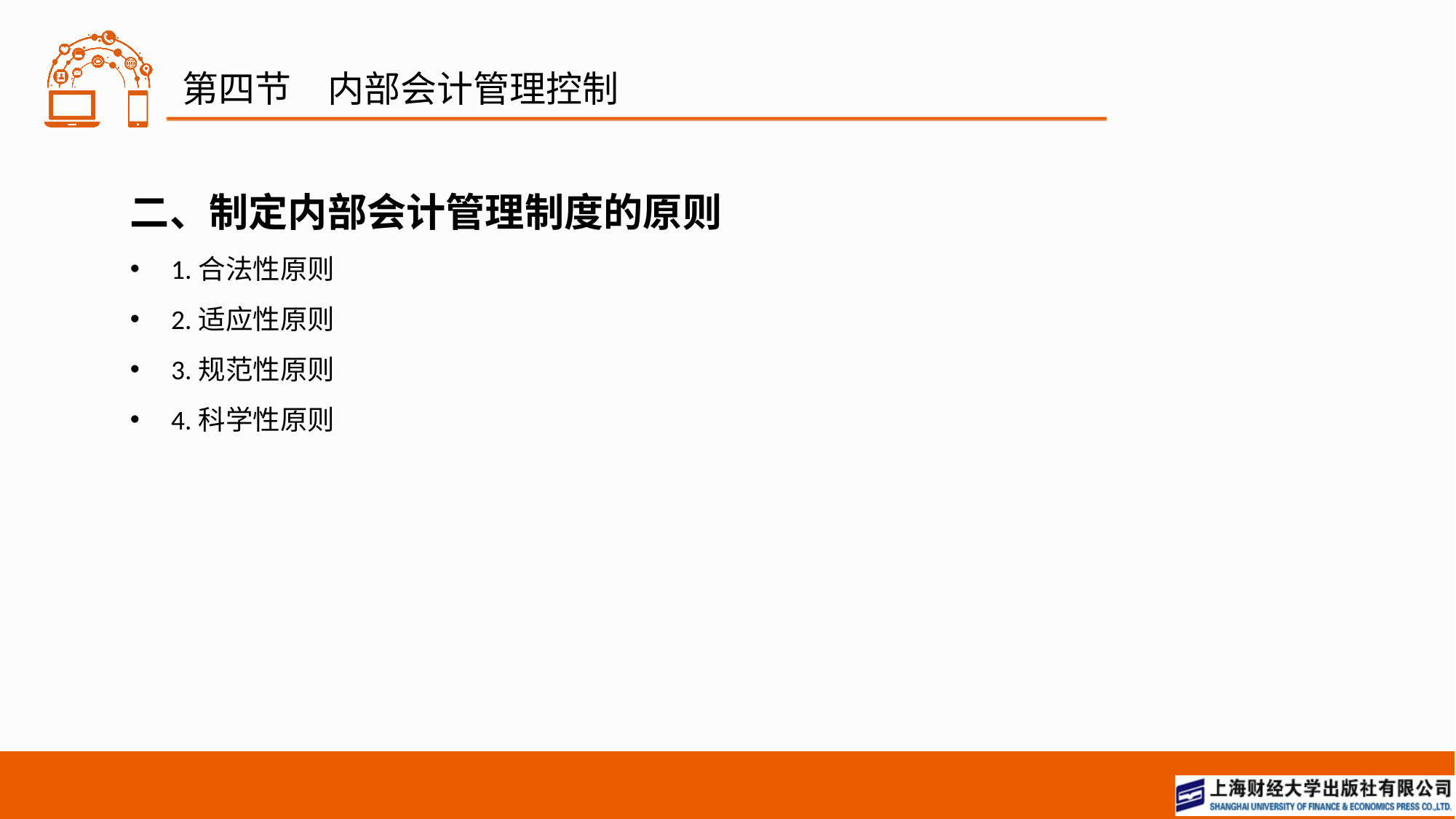

# 第四节　内部会计管理控制
二、制定内部会计管理制度的原则
1.合法性原则
2.适应性原则
3.规范性原则
4.科学性原则